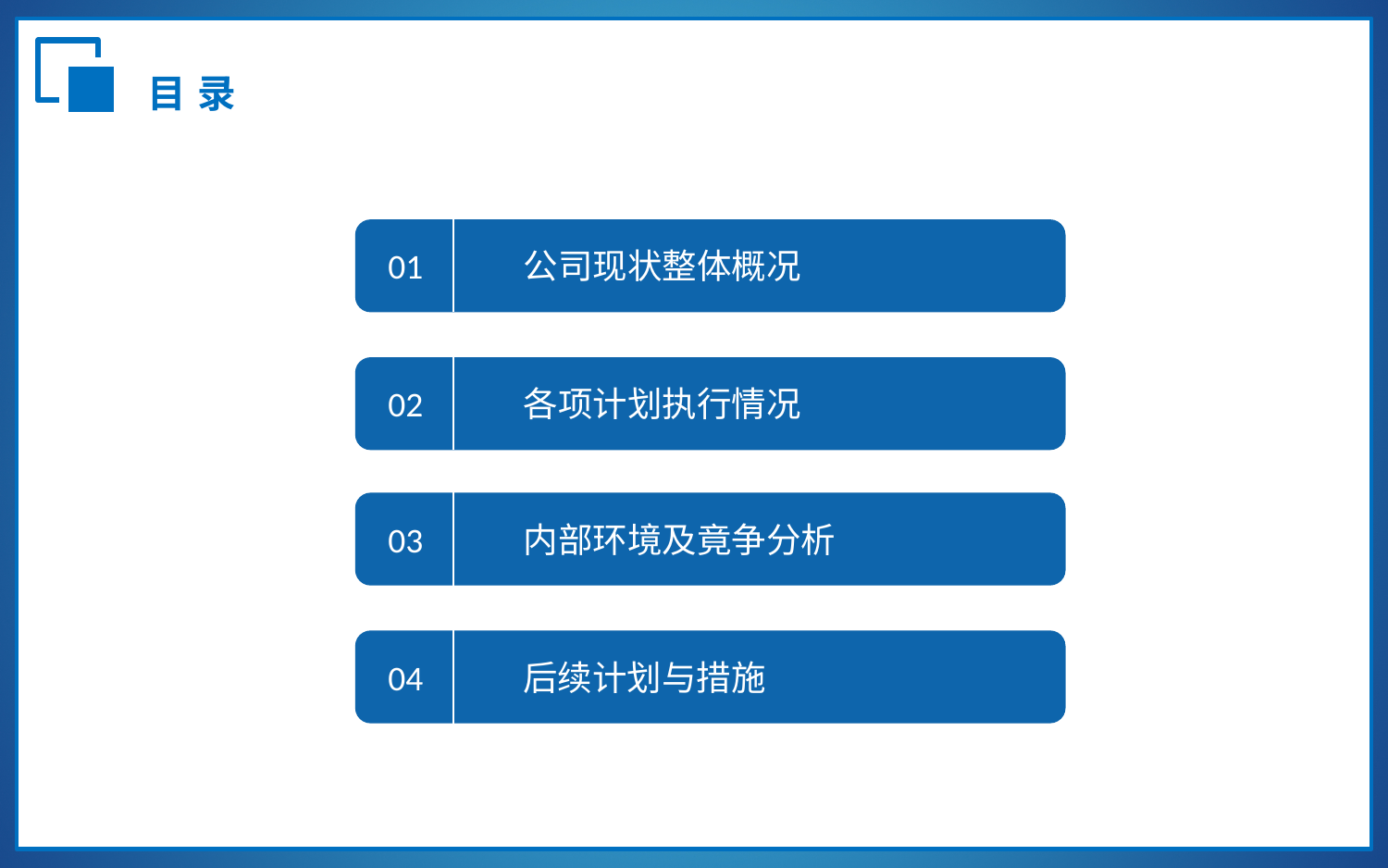

，

目录

01
公司现状整体概况

02
各项计划执行情况

03
内部环境及竟争分析

04
后续计划与措施